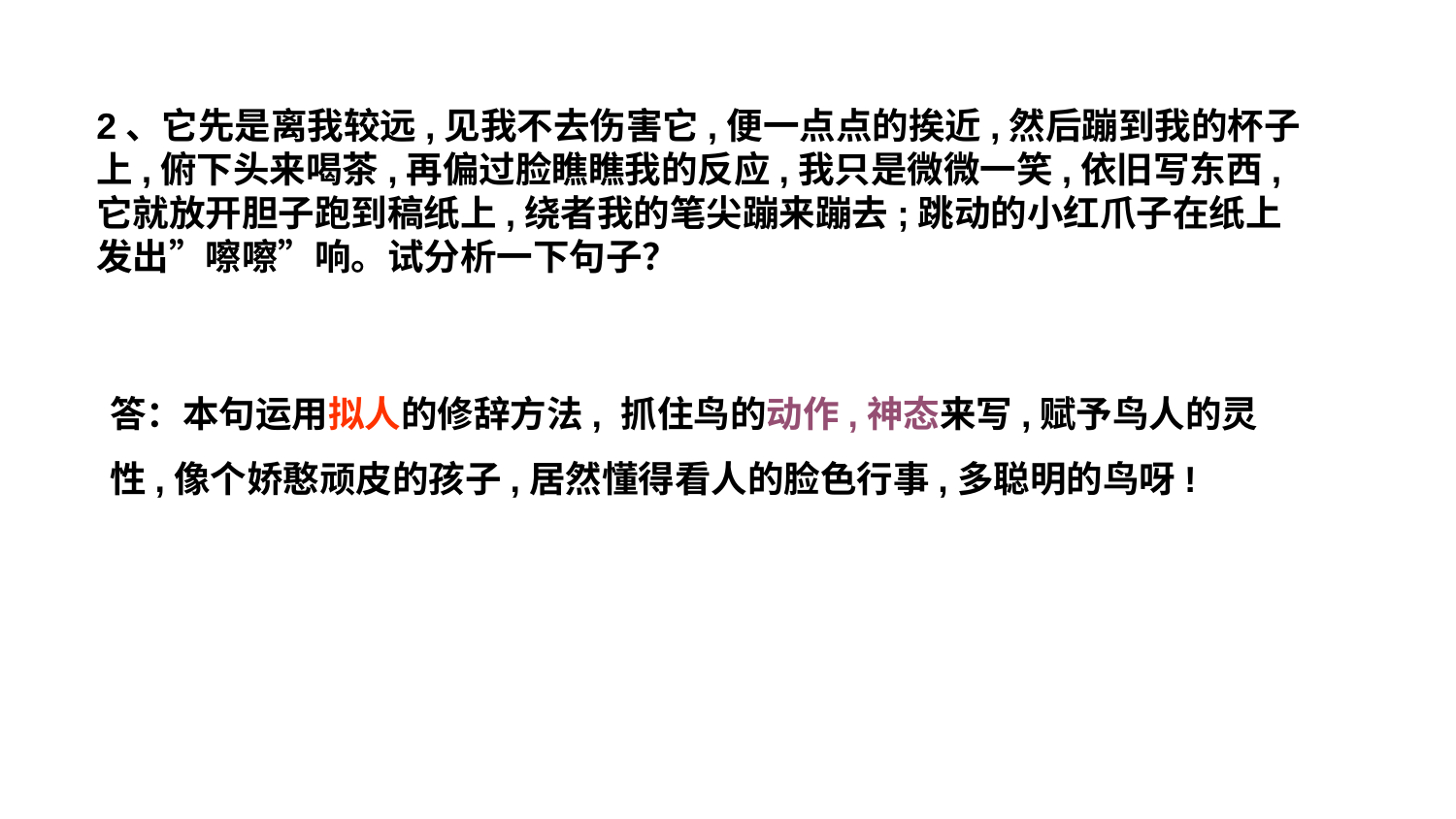

2、它先是离我较远,见我不去伤害它,便一点点的挨近,然后蹦到我的杯子上,俯下头来喝茶,再偏过脸瞧瞧我的反应,我只是微微一笑,依旧写东西,它就放开胆子跑到稿纸上,绕者我的笔尖蹦来蹦去;跳动的小红爪子在纸上发出”嚓嚓”响。试分析一下句子？
答：本句运用拟人的修辞方法, 抓住鸟的动作,神态来写,赋予鸟人的灵性,像个娇憨顽皮的孩子,居然懂得看人的脸色行事,多聪明的鸟呀!